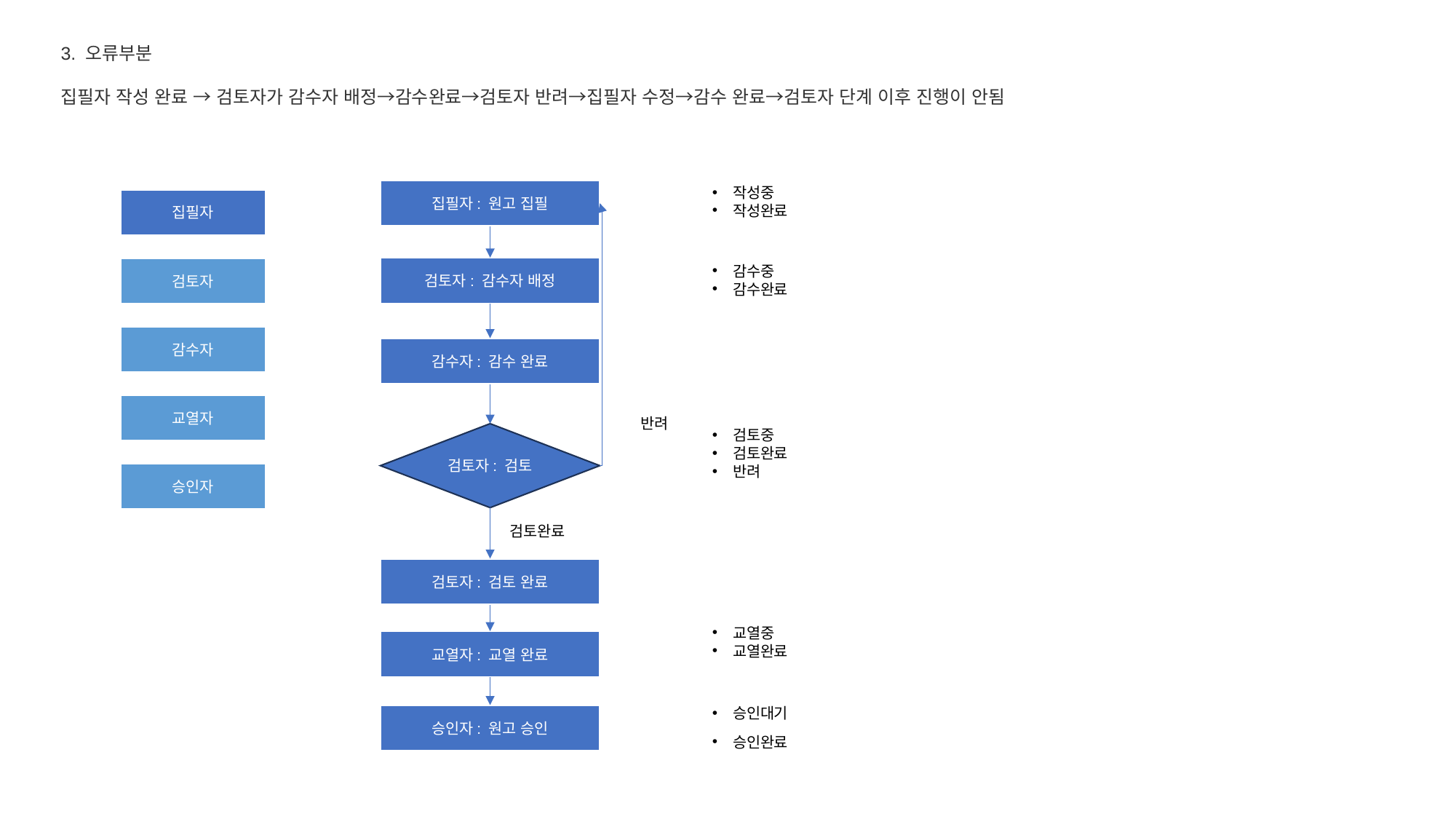

3. 오류부분

집필자 작성 완료 → 검토자가 감수자 배정→감수완료→검토자 반려→집필자 수정→감수 완료→검토자 단계 이후 진행이 안됨
작성중
작성완료
집필자: 원고 집필
집필자
감수중
감수완료
검토자: 감수자 배정
검토자
감수자
감수자: 감수 완료
교열자
반려
검토중
검토완료
반려
검토자: 검토
승인자
검토완료
검토자: 검토 완료
교열중
교열완료
교열자: 교열 완료
승인대기
승인자: 원고 승인
승인완료